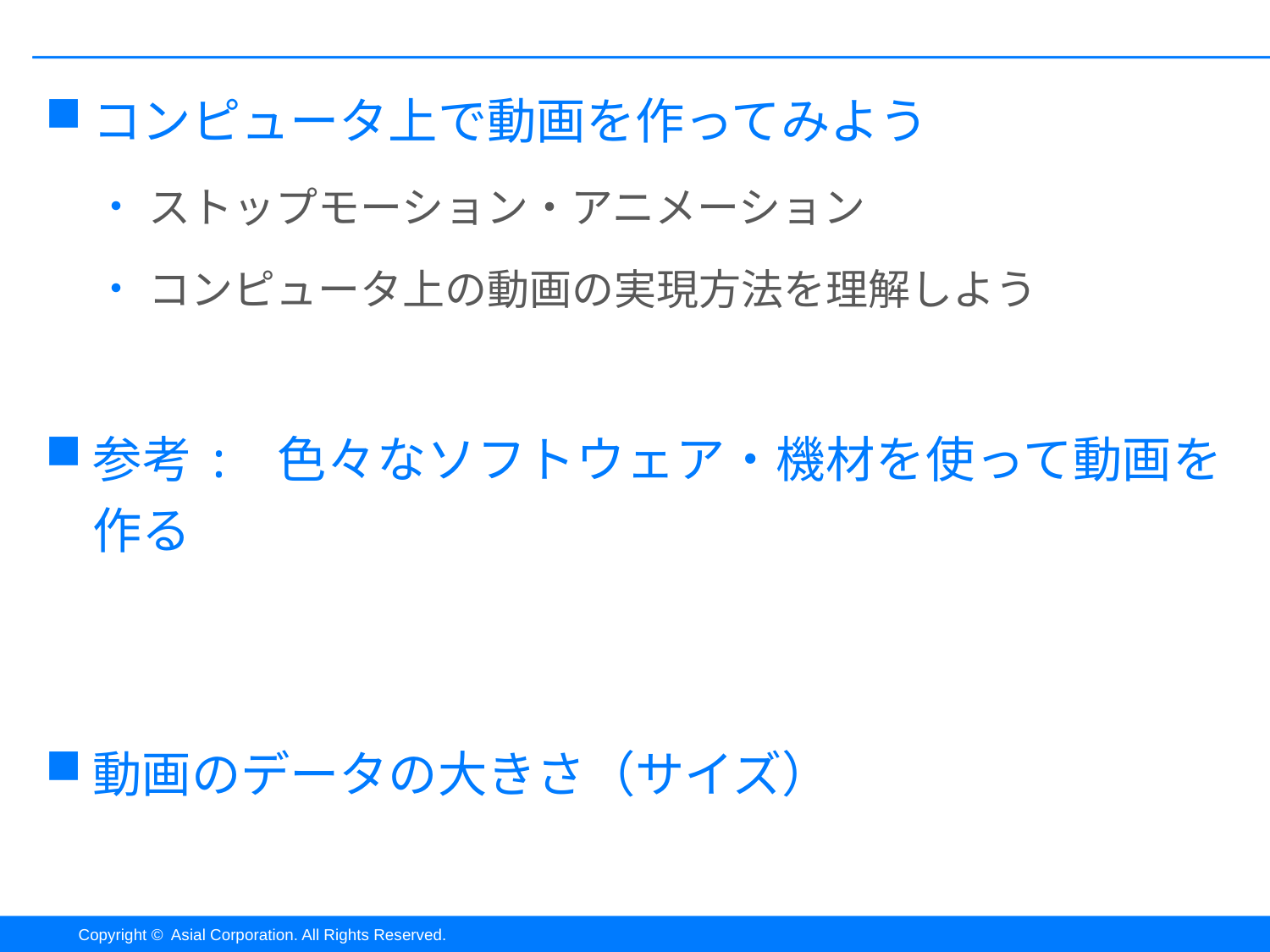

#

コンピュータ上で動画を作ってみよう
ストップモーション・アニメーション
コンピュータ上の動画の実現方法を理解しよう

参考: 色々なソフトウェア・機材を使って動画を作る

動画のデータの大きさ（サイズ）